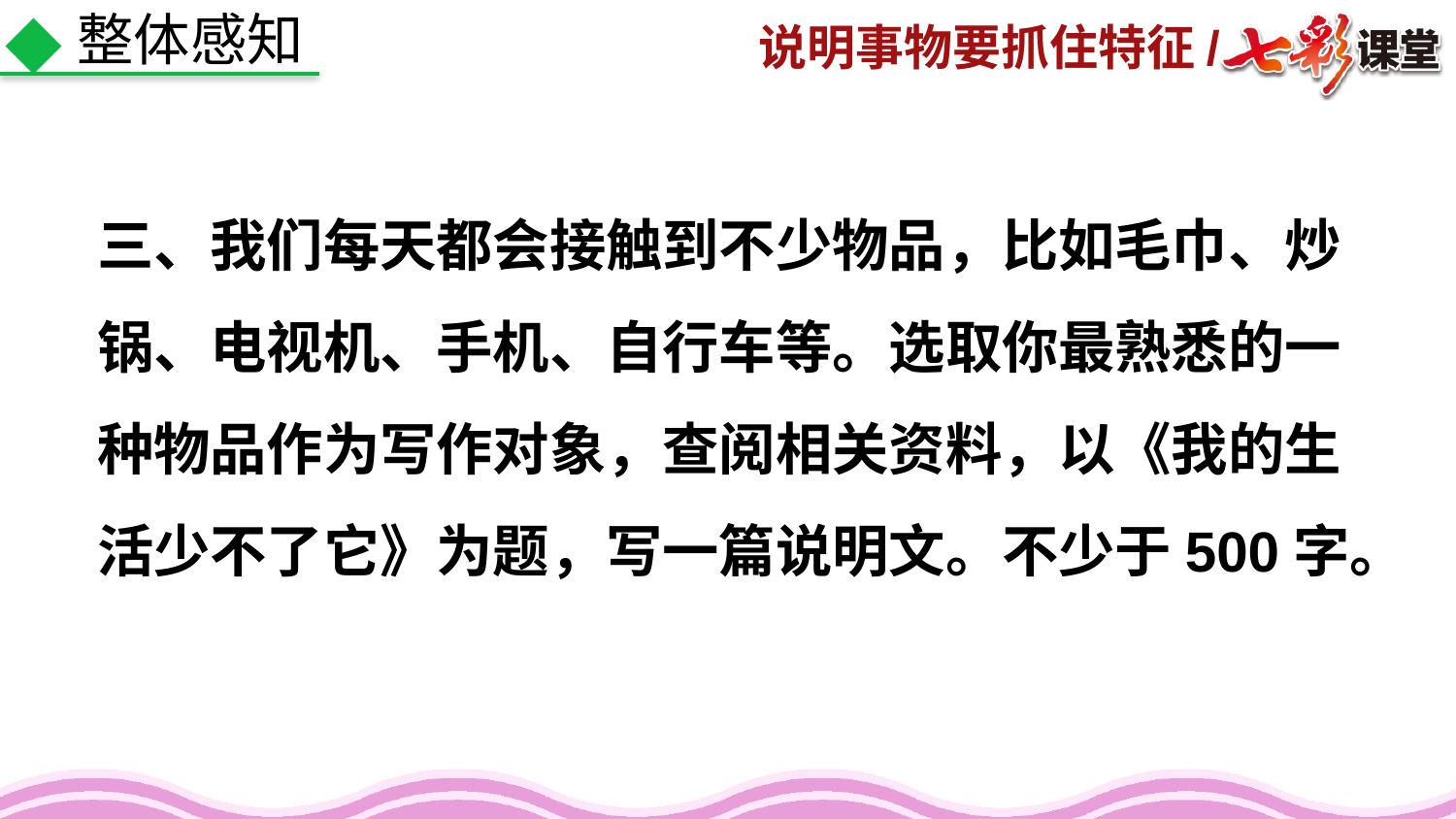

整体感知

三、我们每天都会接触到不少物品，比如毛巾、炒锅、电视机、手机、自行车等。选取你最熟悉的一种物品作为写作对象，查阅相关资料，以《我的生活少不了它》为题，写一篇说明文。不少于500字。